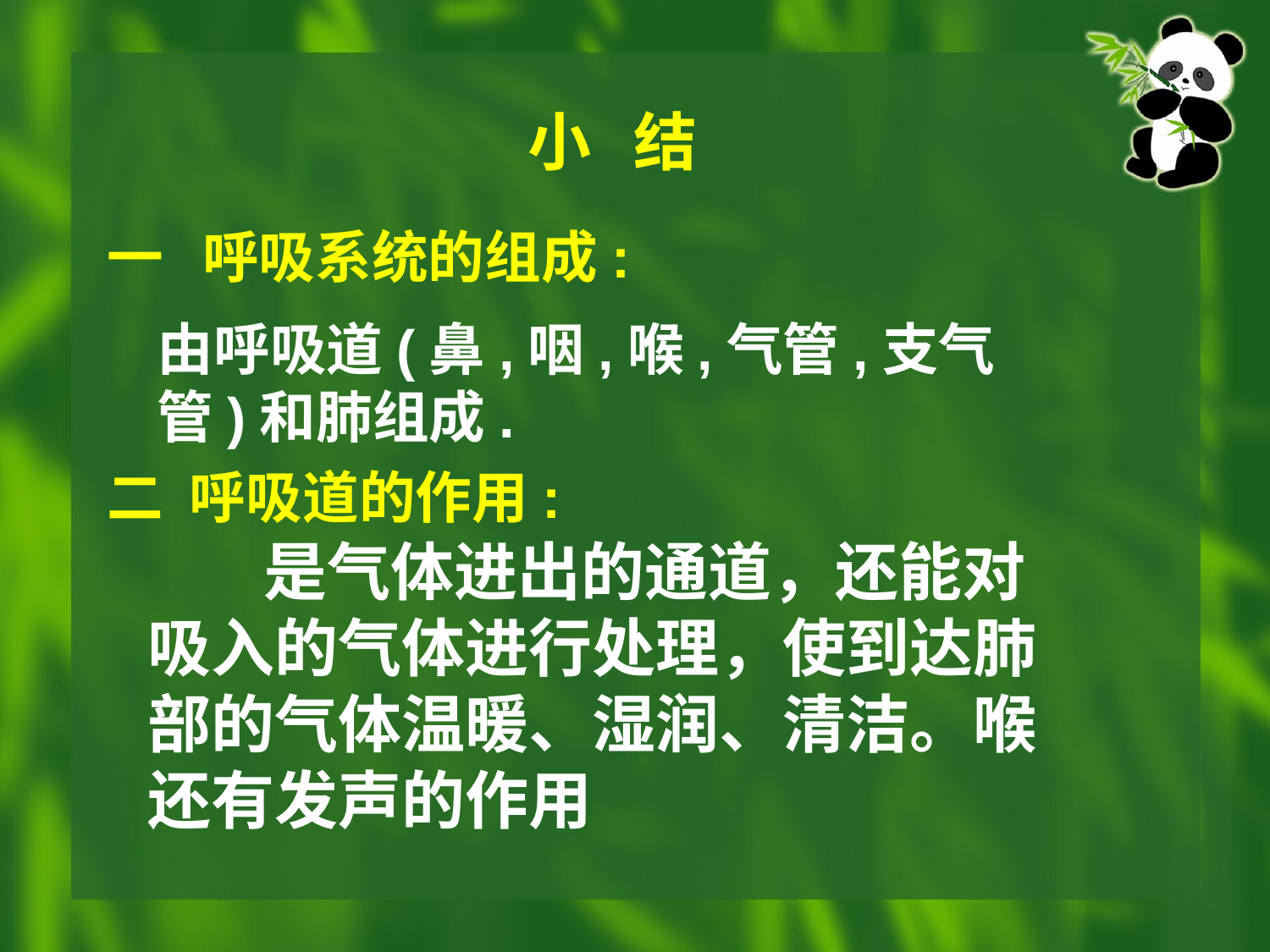

小   结
一   呼吸系统的组成:
由呼吸道(鼻,咽,喉,气管,支气管)和肺组成.
二  呼吸道的作用:
       是气体进出的通道，还能对吸入的气体进行处理，使到达肺部的气体温暖、湿润、清洁。喉还有发声的作用